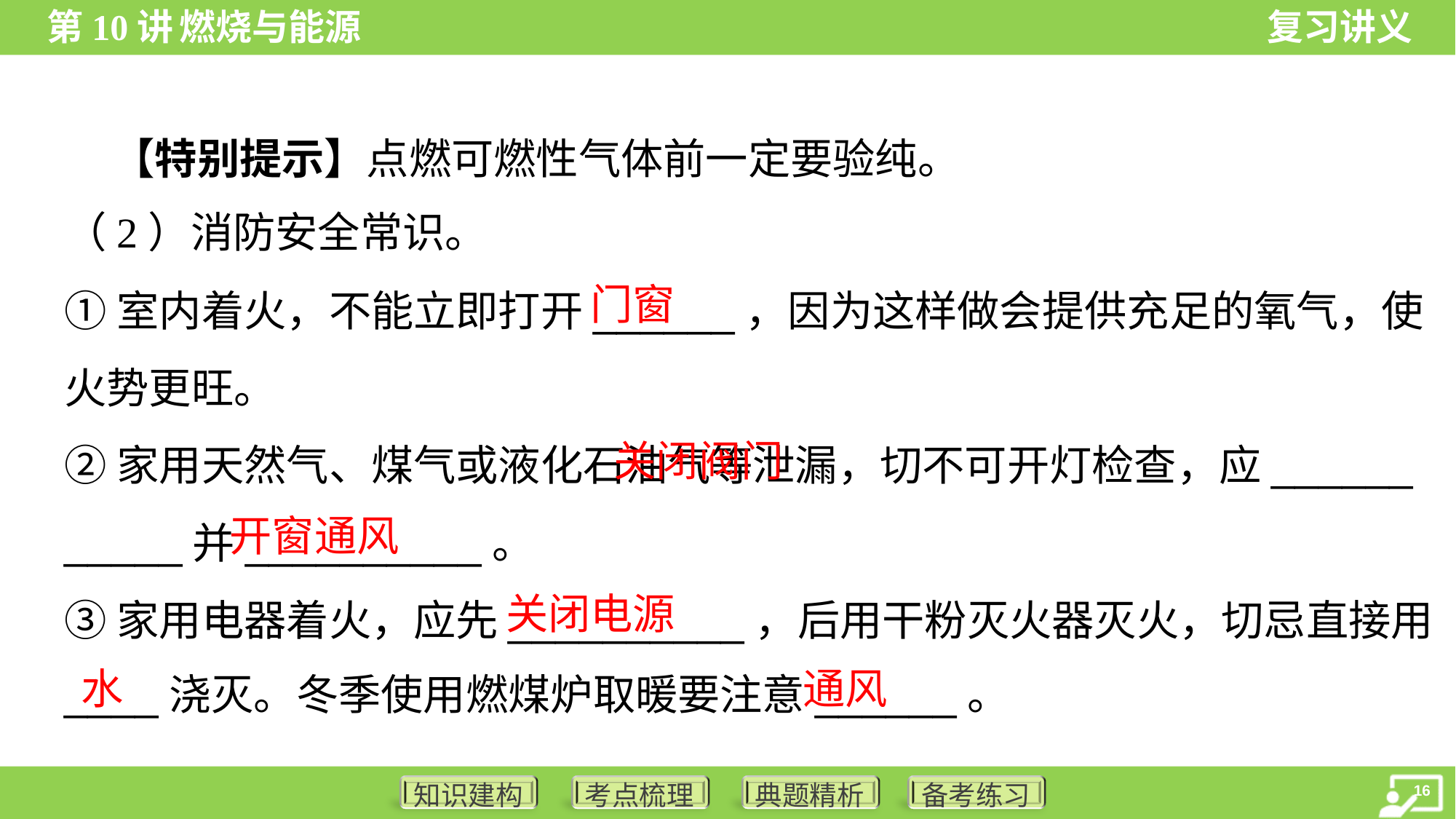

【特别提示】点燃可燃性气体前一定要验纯。
（2）消防安全常识。
门窗
①室内着火，不能立即打开______，因为这样做会提供充足的氧气，使
火势更旺。
②家用天然气、煤气或液化石油气等泄漏，切不可开灯检查，应______
_____并__________。
③家用电器着火，应先__________，后用干粉灭火器灭火，切忌直接用
____浇灭。冬季使用燃煤炉取暖要注意______。
                                                         关闭阀门
开窗通风
关闭电源
水
通风